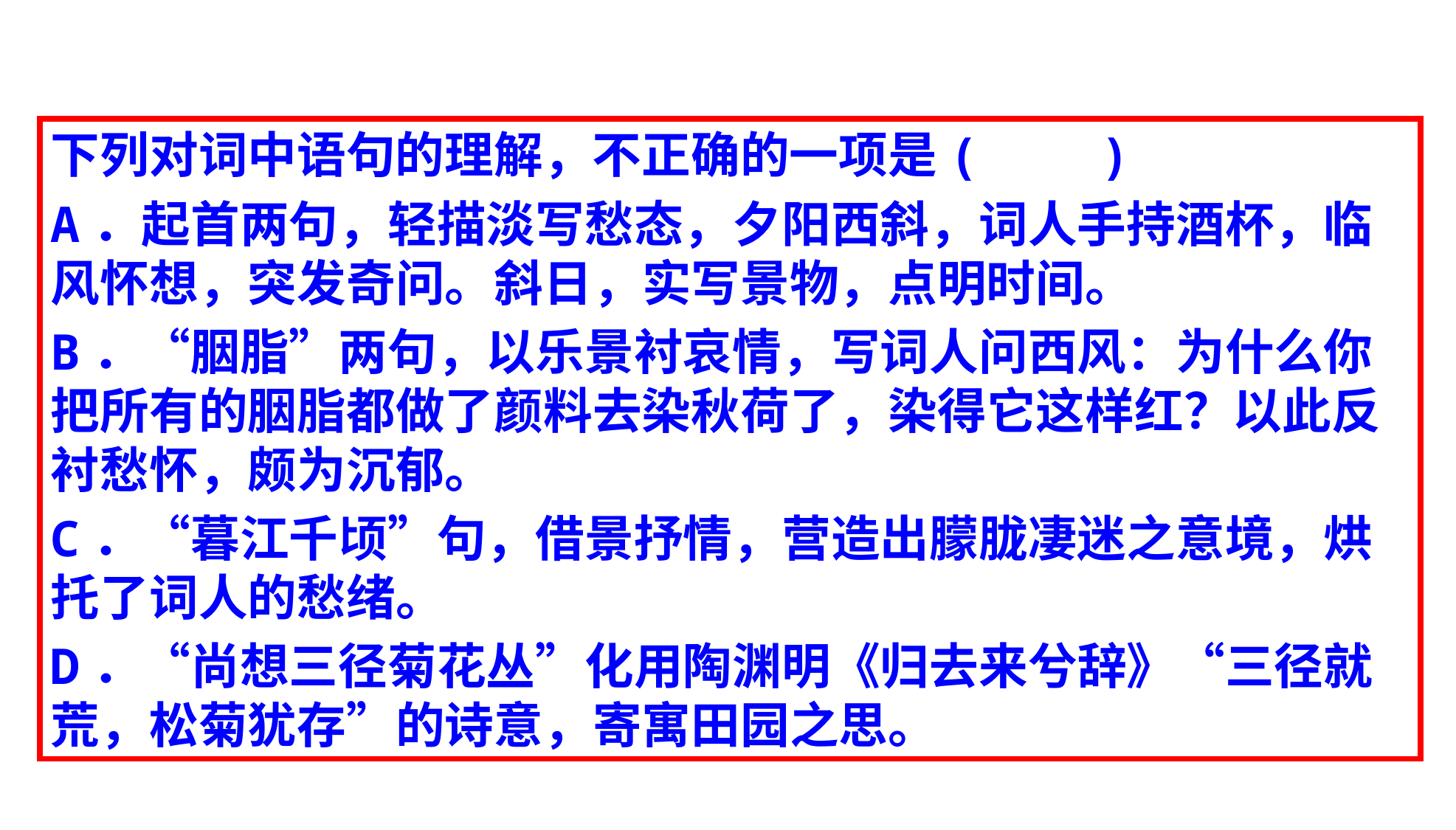

下列对词中语句的理解，不正确的一项是(　　)
A．起首两句，轻描淡写愁态，夕阳西斜，词人手持酒杯，临风怀想，突发奇问。斜日，实写景物，点明时间。
B．“胭脂”两句，以乐景衬哀情，写词人问西风：为什么你把所有的胭脂都做了颜料去染秋荷了，染得它这样红？以此反衬愁怀，颇为沉郁。
C．“暮江千顷”句，借景抒情，营造出朦胧凄迷之意境，烘托了词人的愁绪。
D．“尚想三径菊花丛”化用陶渊明《归去来兮辞》“三径就荒，松菊犹存”的诗意，寄寓田园之思。